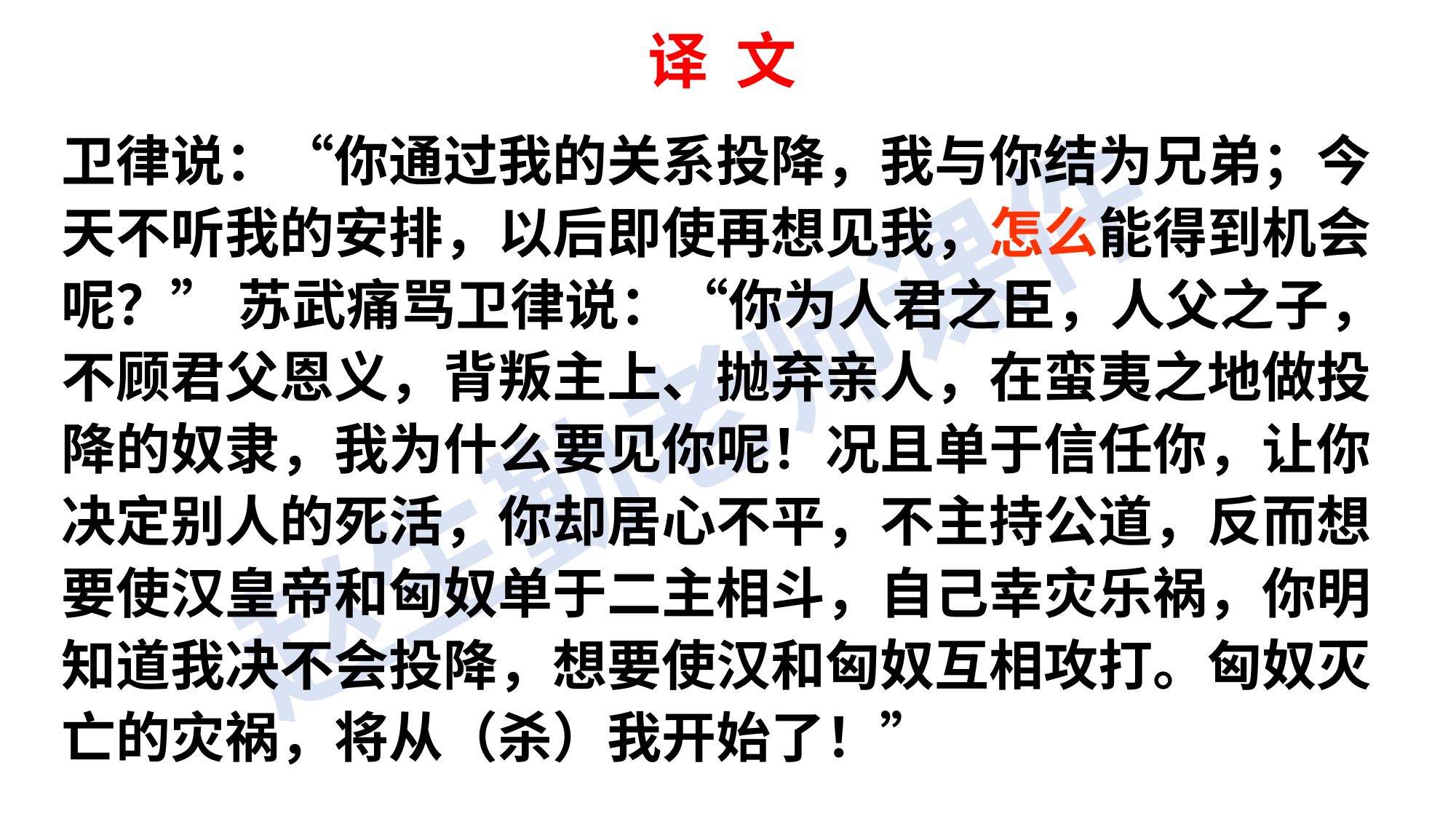

译  文
卫律说：“你通过我的关系投降，我与你结为兄弟；今天不听我的安排，以后即使再想见我，怎么能得到机会呢？” 苏武痛骂卫律说：“你为人君之臣，人父之子，不顾君父恩义，背叛主上、抛弃亲人，在蛮夷之地做投降的奴隶，我为什么要见你呢！况且单于信任你，让你决定别人的死活，你却居心不平，不主持公道，反而想要使汉皇帝和匈奴单于二主相斗，自己幸灾乐祸，你明知道我决不会投降，想要使汉和匈奴互相攻打。匈奴灭亡的灾祸，将从（杀）我开始了！”